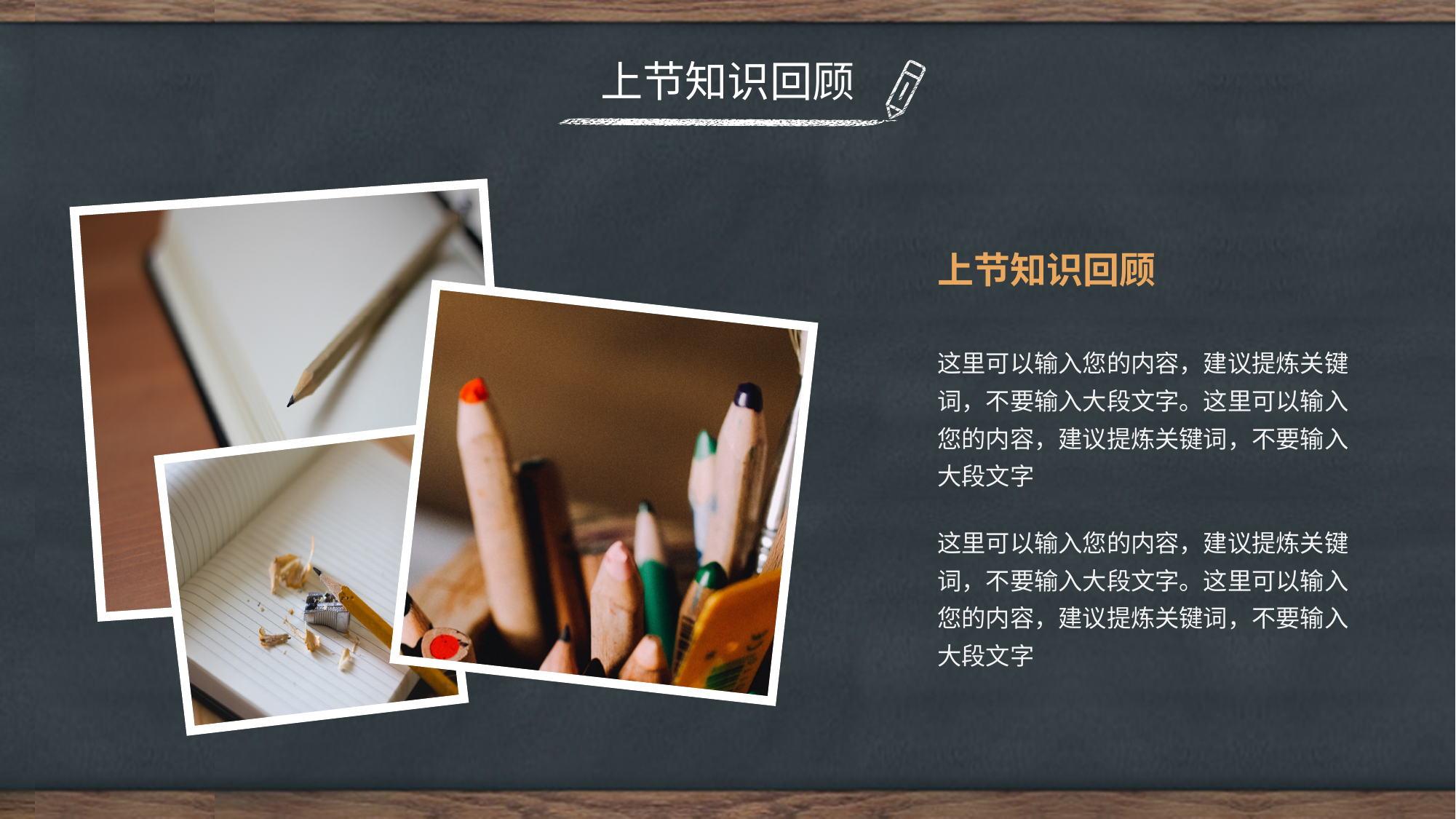

上节知识回顾

上节知识回顾

这里可以输入您的内容，建议提炼关键词，不要输入大段文字。这里可以输入您的内容，建议提炼关键词，不要输入大段文字

这里可以输入您的内容，建议提炼关键词，不要输入大段文字。这里可以输入您的内容，建议提炼关键词，不要输入大段文字